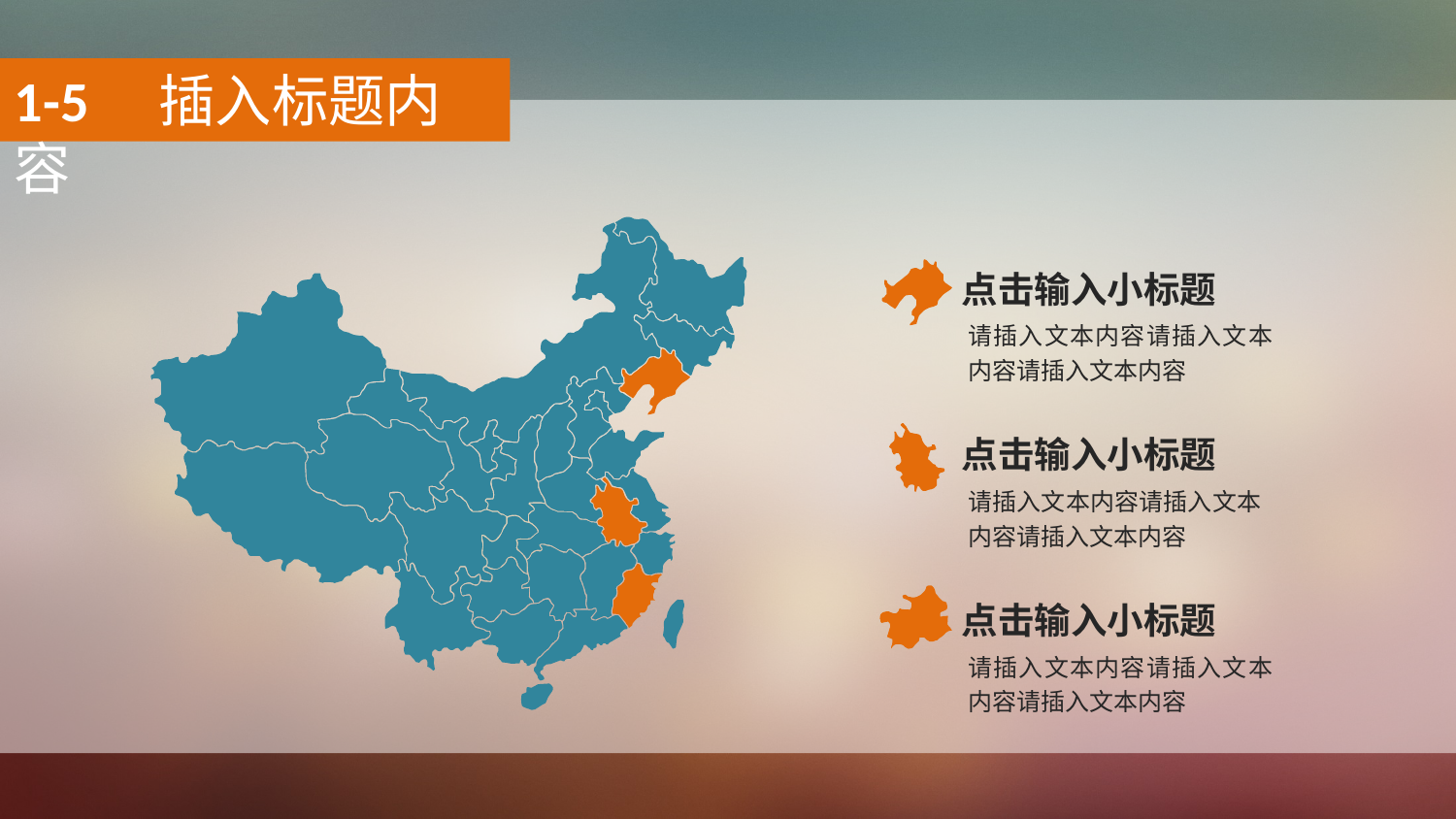

1-5　插入标题内容

点击输入小标题

请插入文本内容请插入文本内容请插入文本内容

点击输入小标题

请插入文本内容请插入文本内容请插入文本内容

点击输入小标题

请插入文本内容请插入文本内容请插入文本内容